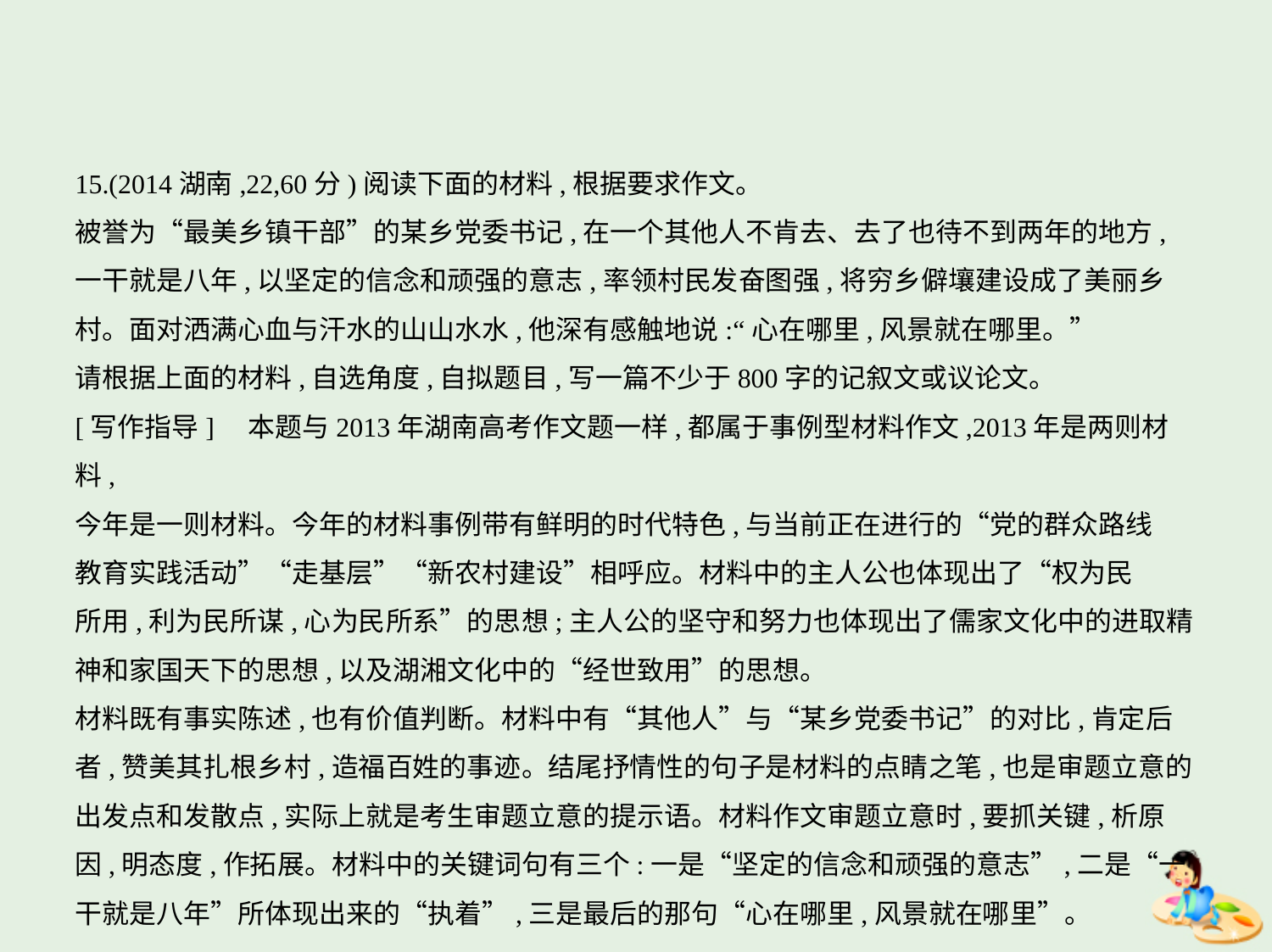

15.(2014湖南,22,60分)阅读下面的材料,根据要求作文。
被誉为“最美乡镇干部”的某乡党委书记,在一个其他人不肯去、去了也待不到两年的地方,
一干就是八年,以坚定的信念和顽强的意志,率领村民发奋图强,将穷乡僻壤建设成了美丽乡
村。面对洒满心血与汗水的山山水水,他深有感触地说:“心在哪里,风景就在哪里。”
请根据上面的材料,自选角度,自拟题目,写一篇不少于800字的记叙文或议论文。
[写作指导]　本题与2013年湖南高考作文题一样,都属于事例型材料作文,2013年是两则材料,
今年是一则材料。今年的材料事例带有鲜明的时代特色,与当前正在进行的“党的群众路线
教育实践活动”“走基层”“新农村建设”相呼应。材料中的主人公也体现出了“权为民
所用,利为民所谋,心为民所系”的思想;主人公的坚守和努力也体现出了儒家文化中的进取精
神和家国天下的思想,以及湖湘文化中的“经世致用”的思想。
材料既有事实陈述,也有价值判断。材料中有“其他人”与“某乡党委书记”的对比,肯定后
者,赞美其扎根乡村,造福百姓的事迹。结尾抒情性的句子是材料的点睛之笔,也是审题立意的
出发点和发散点,实际上就是考生审题立意的提示语。材料作文审题立意时,要抓关键,析原
因,明态度,作拓展。材料中的关键词句有三个:一是“坚定的信念和顽强的意志”,二是“一
干就是八年”所体现出来的“执着”,三是最后的那句“心在哪里,风景就在哪里”。